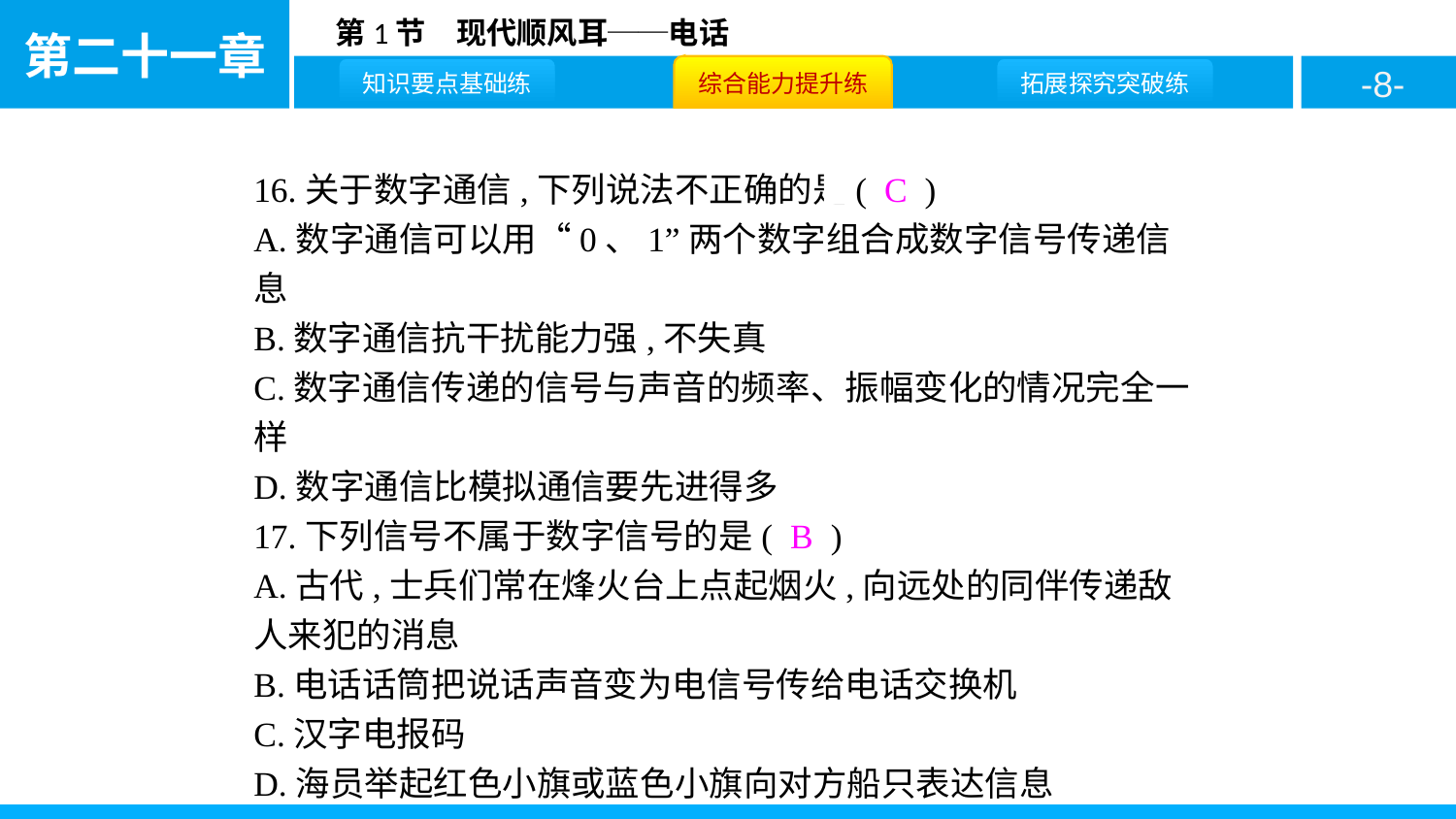

16.关于数字通信,下列说法不正确的是(  C  )
A.数字通信可以用“0、1”两个数字组合成数字信号传递信息
B.数字通信抗干扰能力强,不失真
C.数字通信传递的信号与声音的频率、振幅变化的情况完全一样
D.数字通信比模拟通信要先进得多
17.下列信号不属于数字信号的是(  B  )
A.古代,士兵们常在烽火台上点起烟火,向远处的同伴传递敌人来犯的消息
B.电话话筒把说话声音变为电信号传给电话交换机
C.汉字电报码
D.海员举起红色小旗或蓝色小旗向对方船只表达信息